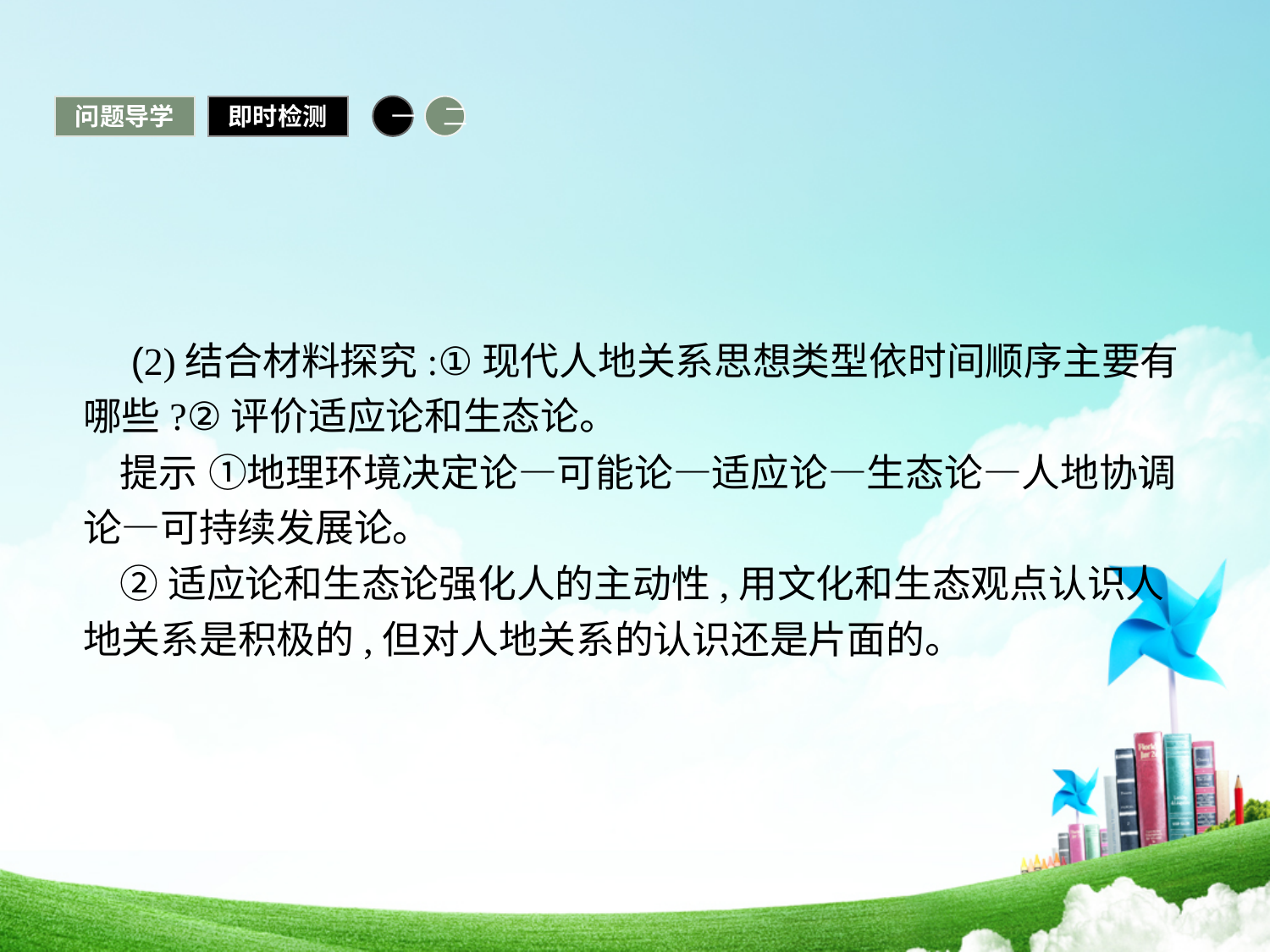

问题导学
即时检测
一
二
 (2)结合材料探究:①现代人地关系思想类型依时间顺序主要有哪些?②评价适应论和生态论。
提示 ①地理环境决定论—可能论—适应论—生态论—人地协调论—可持续发展论。
②适应论和生态论强化人的主动性,用文化和生态观点认识人地关系是积极的,但对人地关系的认识还是片面的。